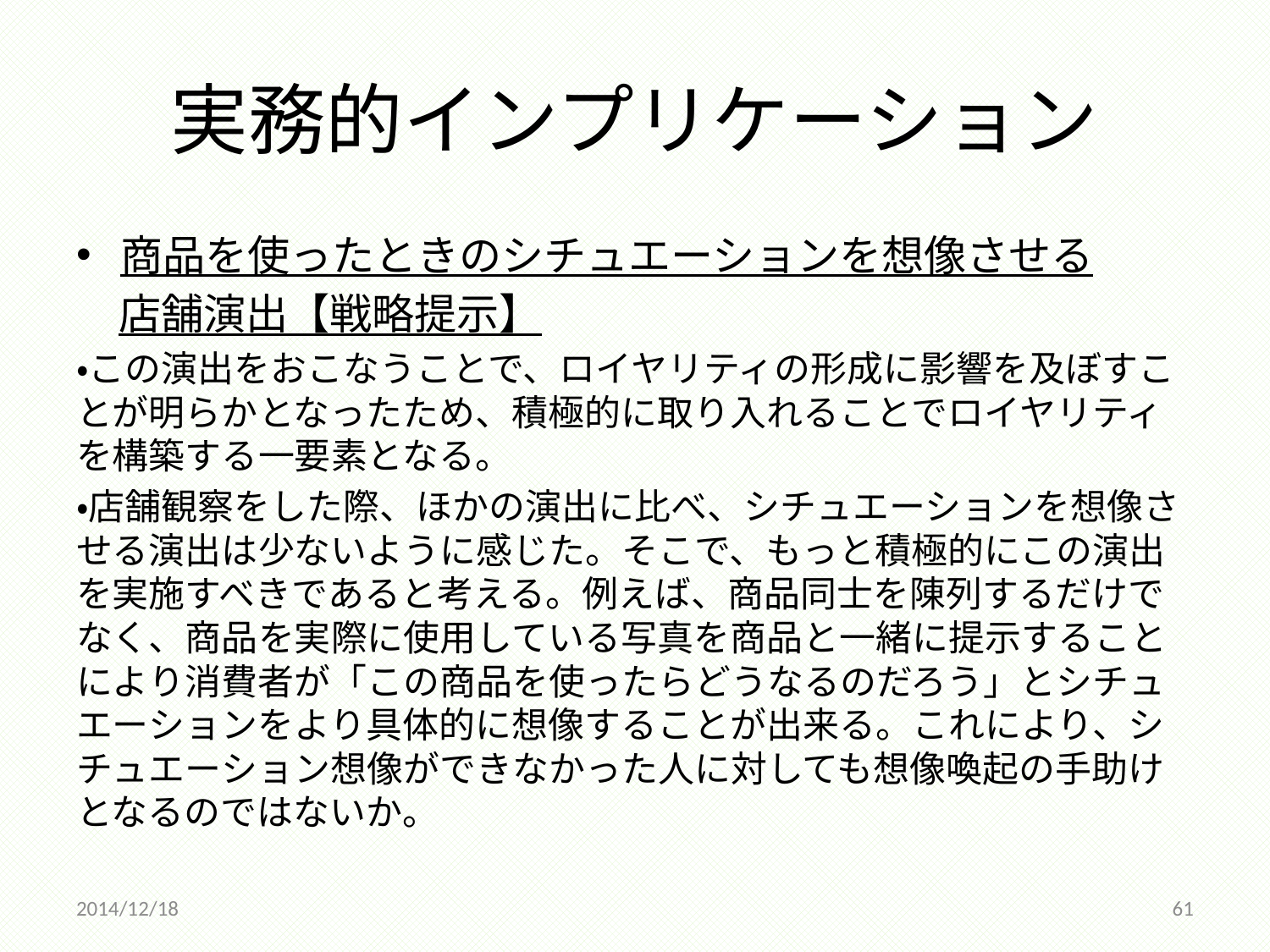

# 実務的インプリケーション
商品を使ったときのシチュエーションを想像させる
　店舗演出【戦略提示】
・この演出をおこなうことで、ロイヤリティの形成に影響を及ぼすことが明らかとなったため、積極的に取り入れることでロイヤリティを構築する一要素となる。
・店舗観察をした際、ほかの演出に比べ、シチュエーションを想像させる演出は少ないように感じた。そこで、もっと積極的にこの演出を実施すべきであると考える。例えば、商品同士を陳列するだけでなく、商品を実際に使用している写真を商品と一緒に提示することにより消費者が「この商品を使ったらどうなるのだろう」とシチュエーションをより具体的に想像することが出来る。これにより、シチュエーション想像ができなかった人に対しても想像喚起の手助けとなるのではないか。
2014/12/18
61